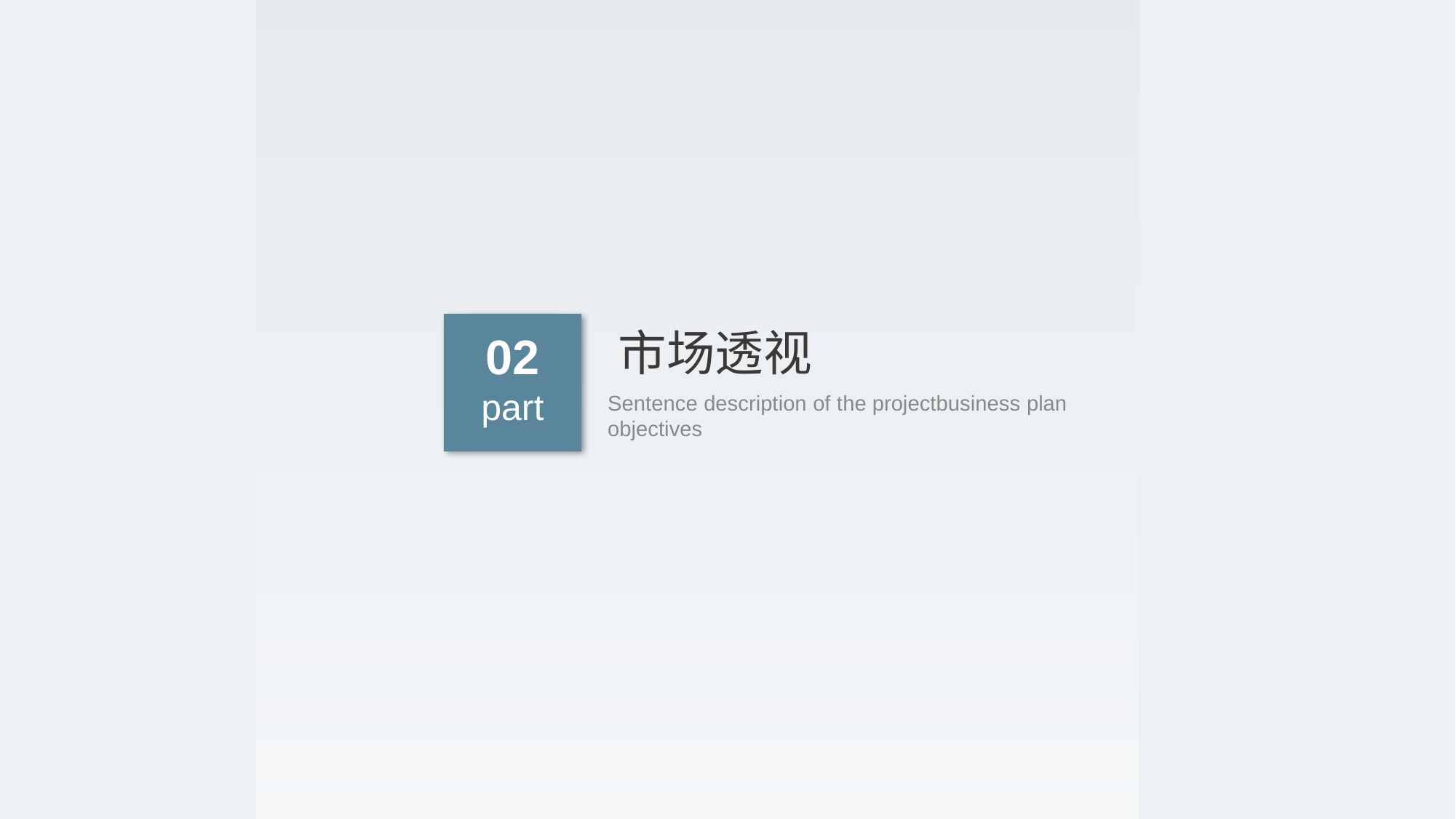

市场透视

02
part
Sentence description of the projectbusiness plan objectives